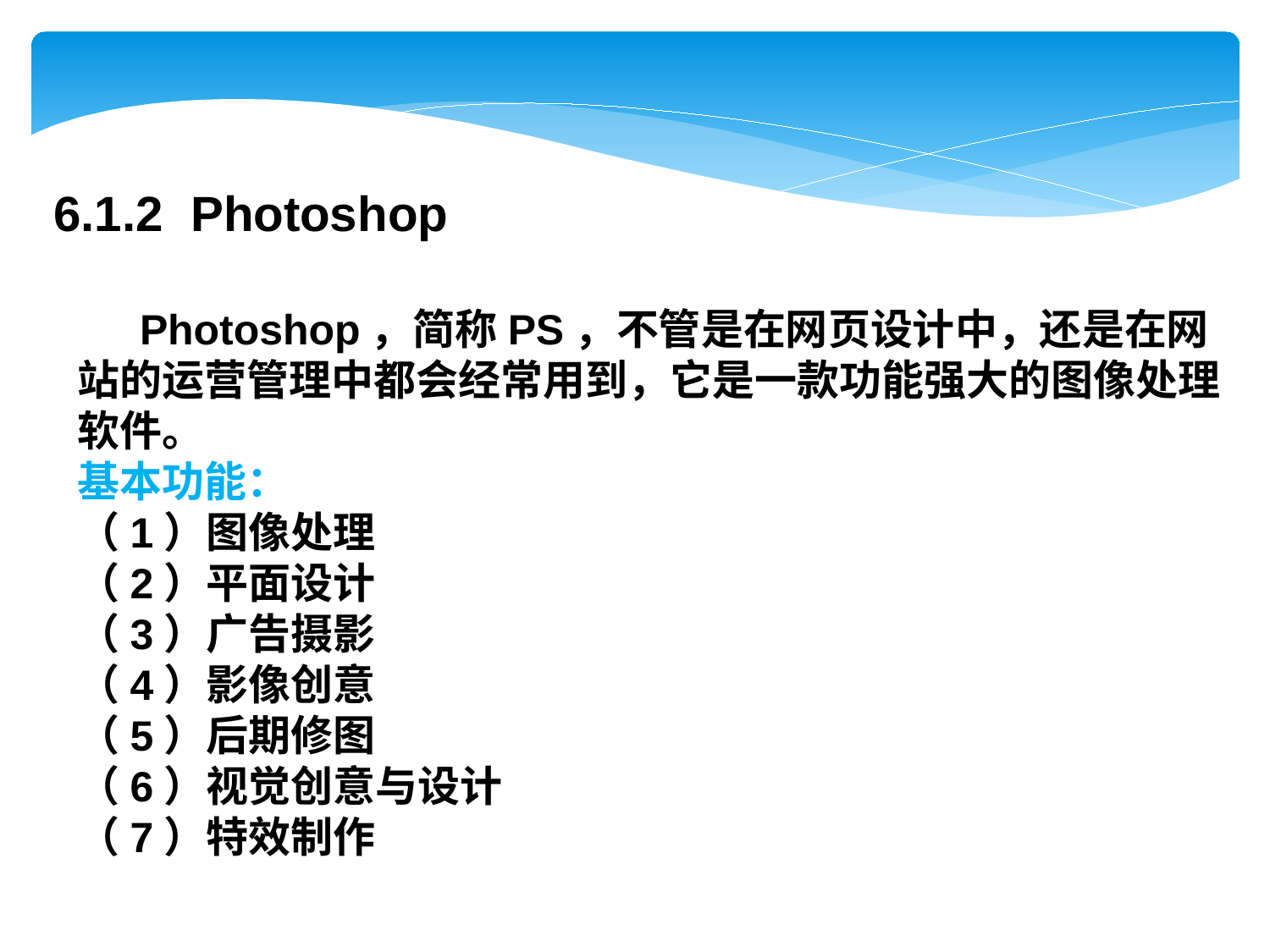

6.1.2  Photoshop
       Photoshop，简称PS，不管是在网页设计中，还是在网站的运营管理中都会经常用到，它是一款功能强大的图像处理软件。
基本功能：
（1）图像处理
（2）平面设计
（3）广告摄影
（4）影像创意
（5）后期修图
（6）视觉创意与设计
（7）特效制作